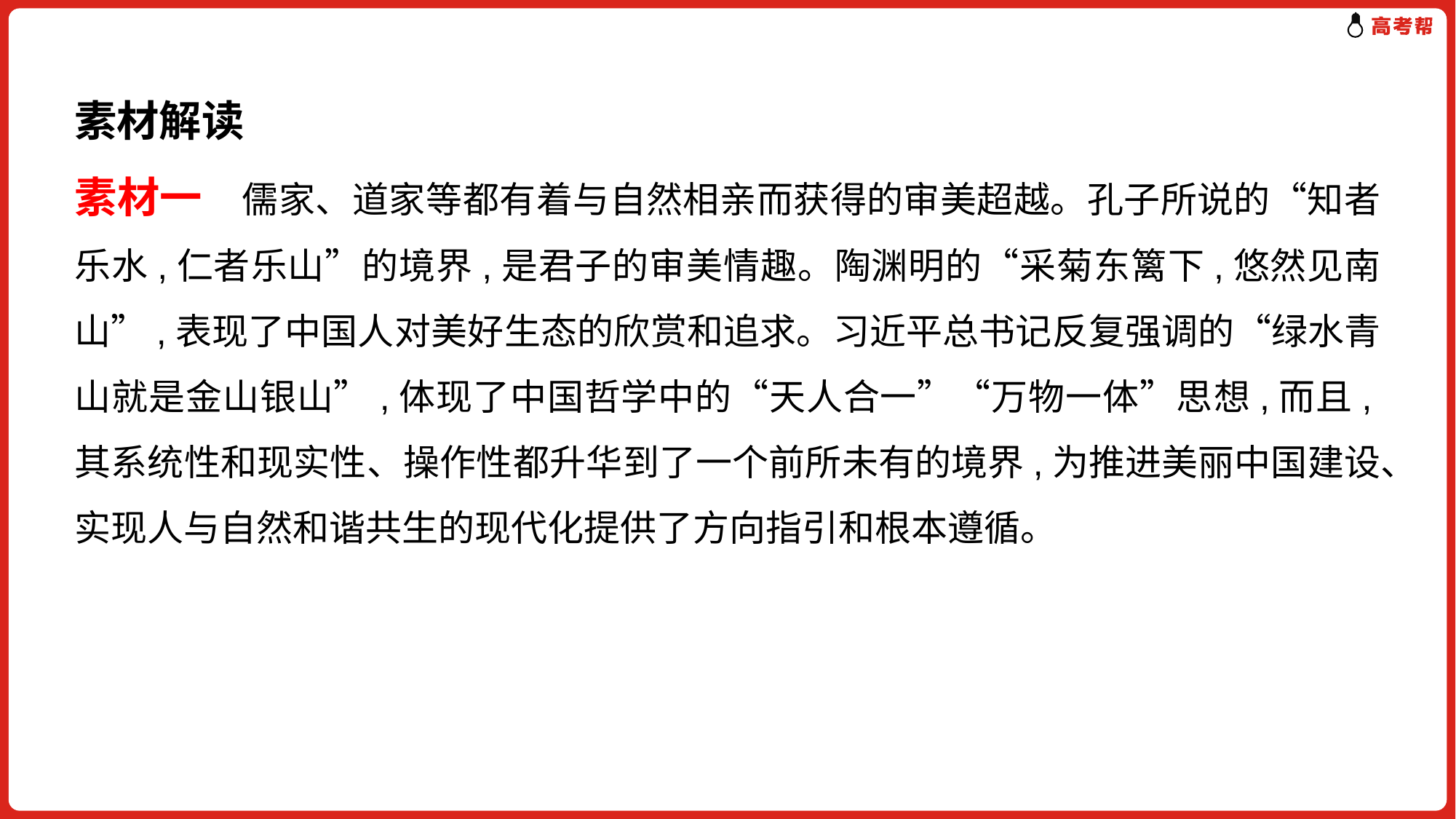

素材解读
素材一    儒家、道家等都有着与自然相亲而获得的审美超越。孔子所说的“知者乐水,仁者乐山”的境界,是君子的审美情趣。陶渊明的“采菊东篱下,悠然见南山”,表现了中国人对美好生态的欣赏和追求。习近平总书记反复强调的“绿水青山就是金山银山”,体现了中国哲学中的“天人合一”“万物一体”思想,而且,其系统性和现实性、操作性都升华到了一个前所未有的境界,为推进美丽中国建设、实现人与自然和谐共生的现代化提供了方向指引和根本遵循。